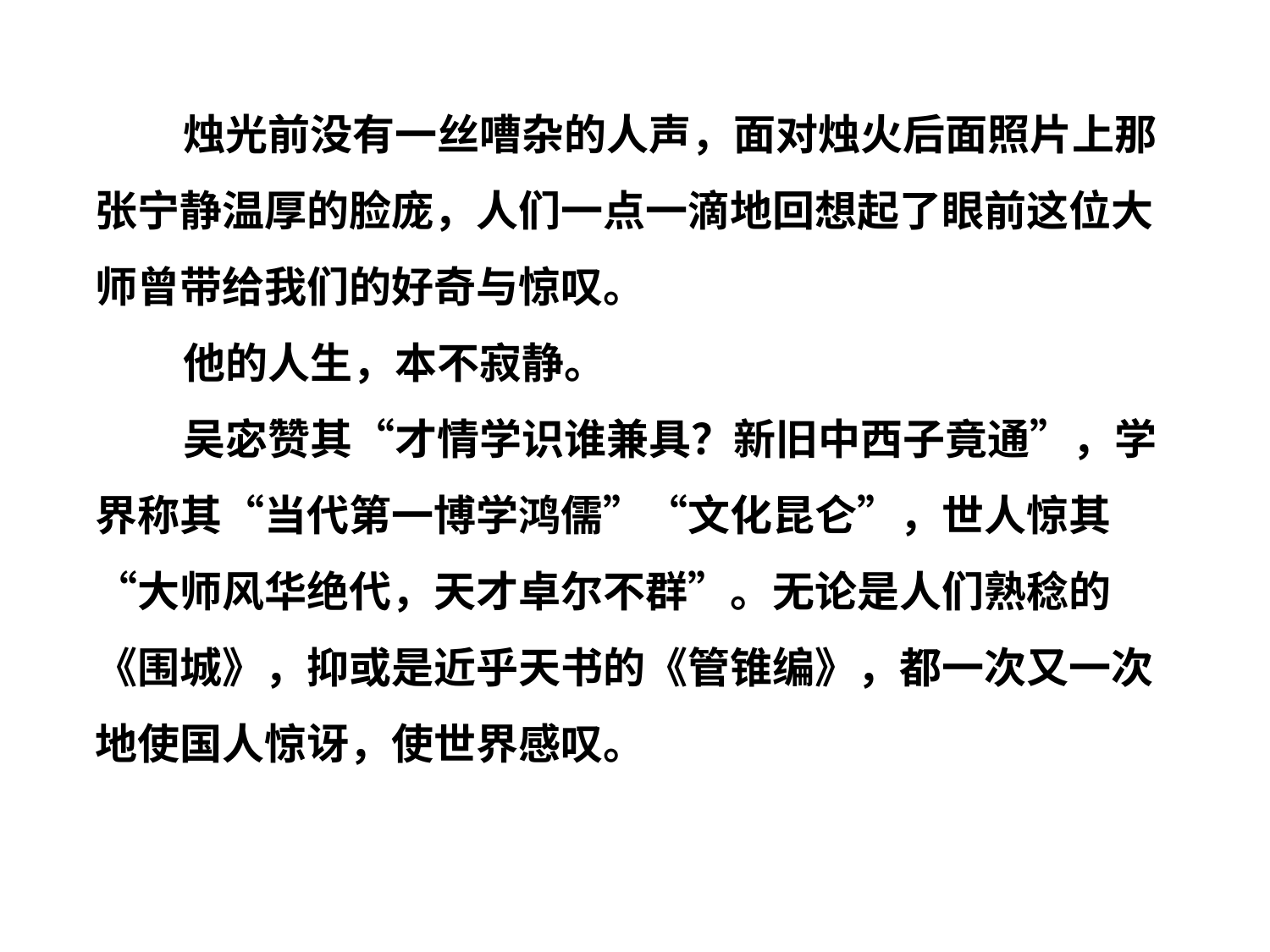

烛光前没有一丝嘈杂的人声，面对烛火后面照片上那张宁静温厚的脸庞，人们一点一滴地回想起了眼前这位大师曾带给我们的好奇与惊叹。
他的人生，本不寂静。
吴宓赞其“才情学识谁兼具？新旧中西子竟通”，学界称其“当代第一博学鸿儒”“文化昆仑”，世人惊其“大师风华绝代，天才卓尔不群”。无论是人们熟稔的《围城》，抑或是近乎天书的《管锥编》，都一次又一次地使国人惊讶，使世界感叹。